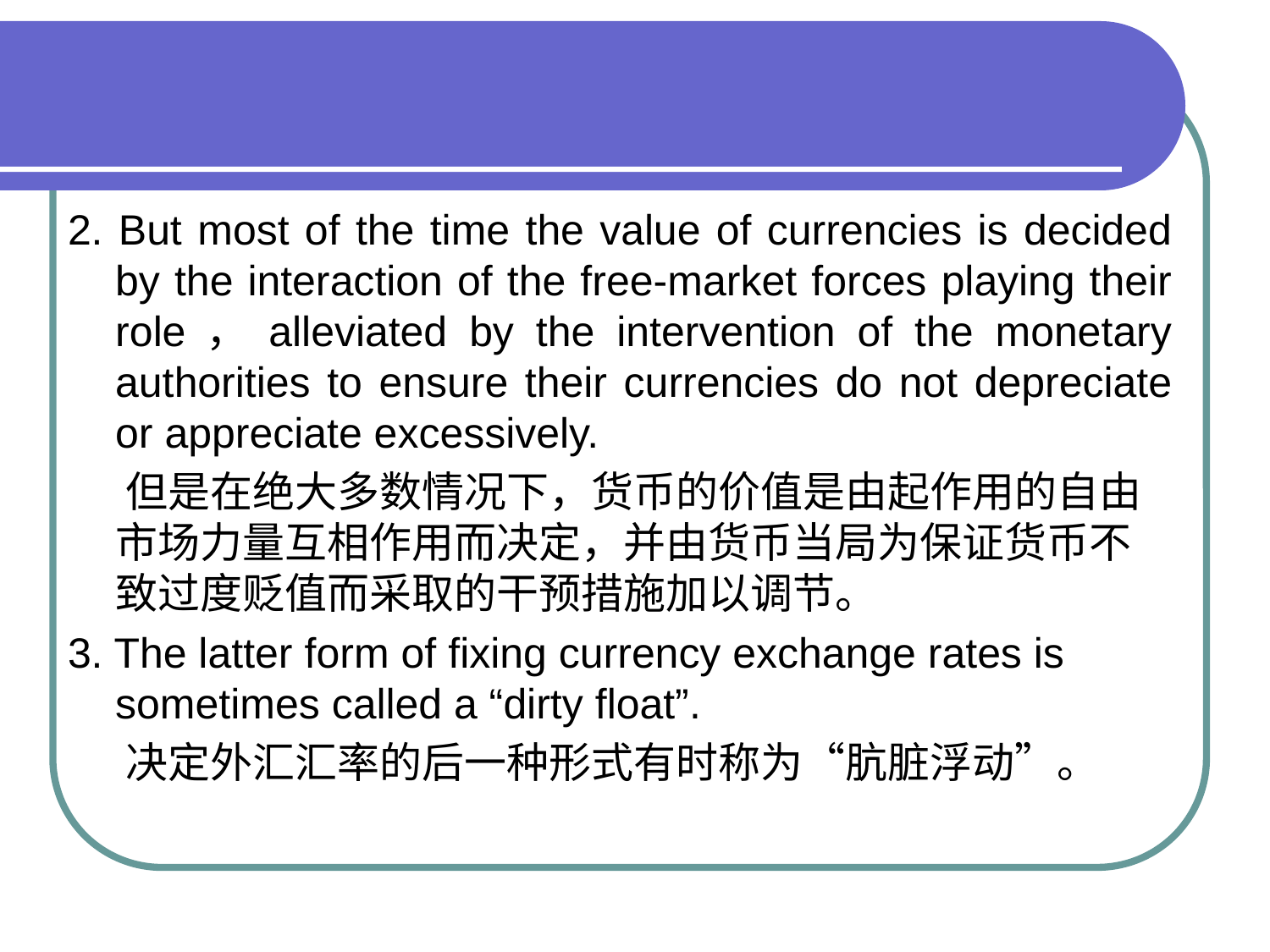

#
2. But most of the time the value of currencies is decided by the interaction of the free-market forces playing their role，alleviated by the intervention of the monetary authorities to ensure their currencies do not depreciate or appreciate excessively.
     但是在绝大多数情况下，货币的价值是由起作用的自由市场力量互相作用而决定，并由货币当局为保证货币不致过度贬值而采取的干预措施加以调节。
3. The latter form of fixing currency exchange rates is sometimes called a “dirty float”.
     决定外汇汇率的后一种形式有时称为“肮脏浮动”。